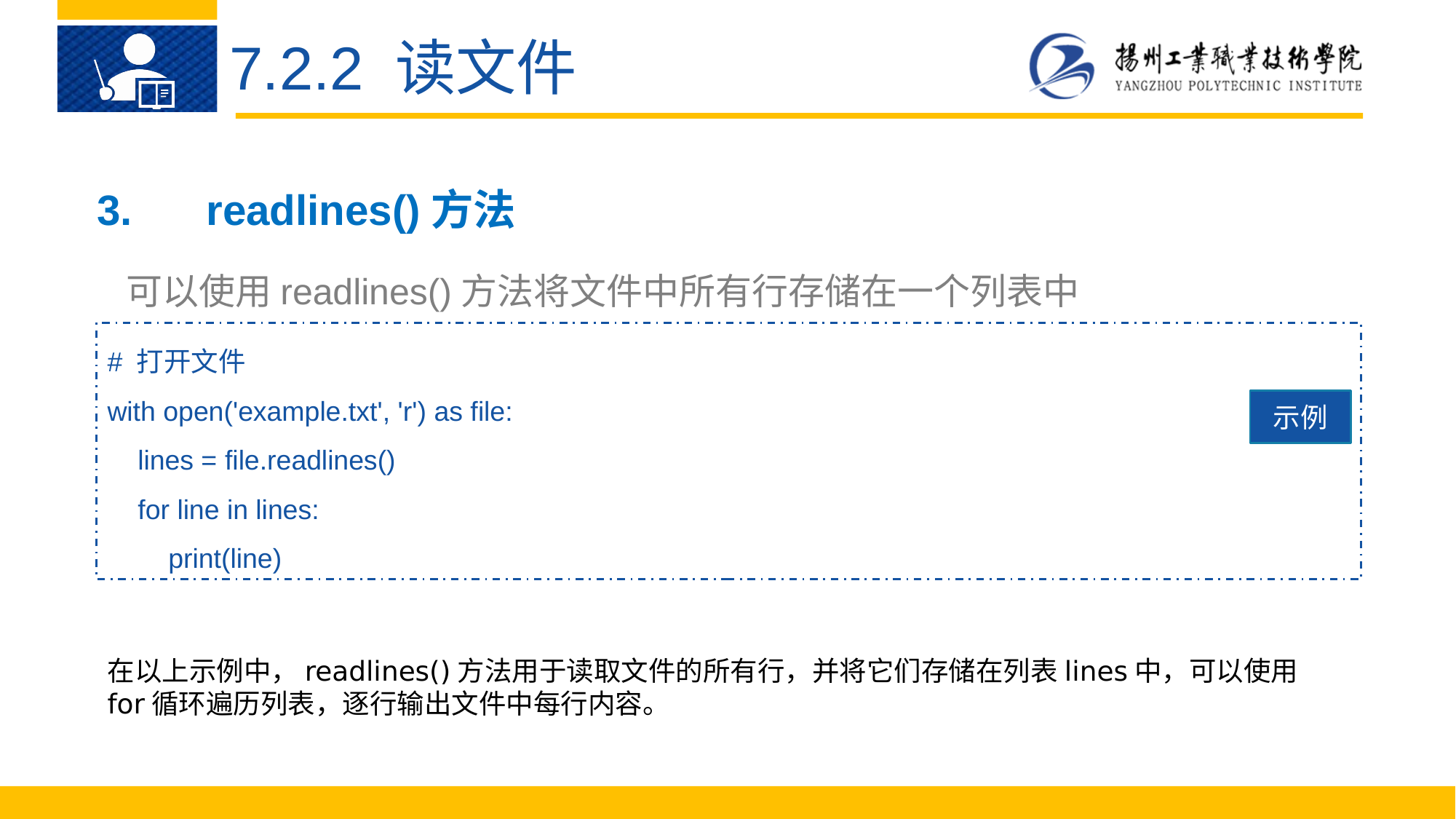

7.2.2 读文件
3.	readlines()方法

可以使用readlines()方法将文件中所有行存储在一个列表中
# 打开文件
with open('example.txt', 'r') as file:
    lines = file.readlines()
    for line in lines:
        print(line)
示例
在以上示例中，readlines()方法用于读取文件的所有行，并将它们存储在列表lines中，可以使用for循环遍历列表，逐行输出文件中每行内容。